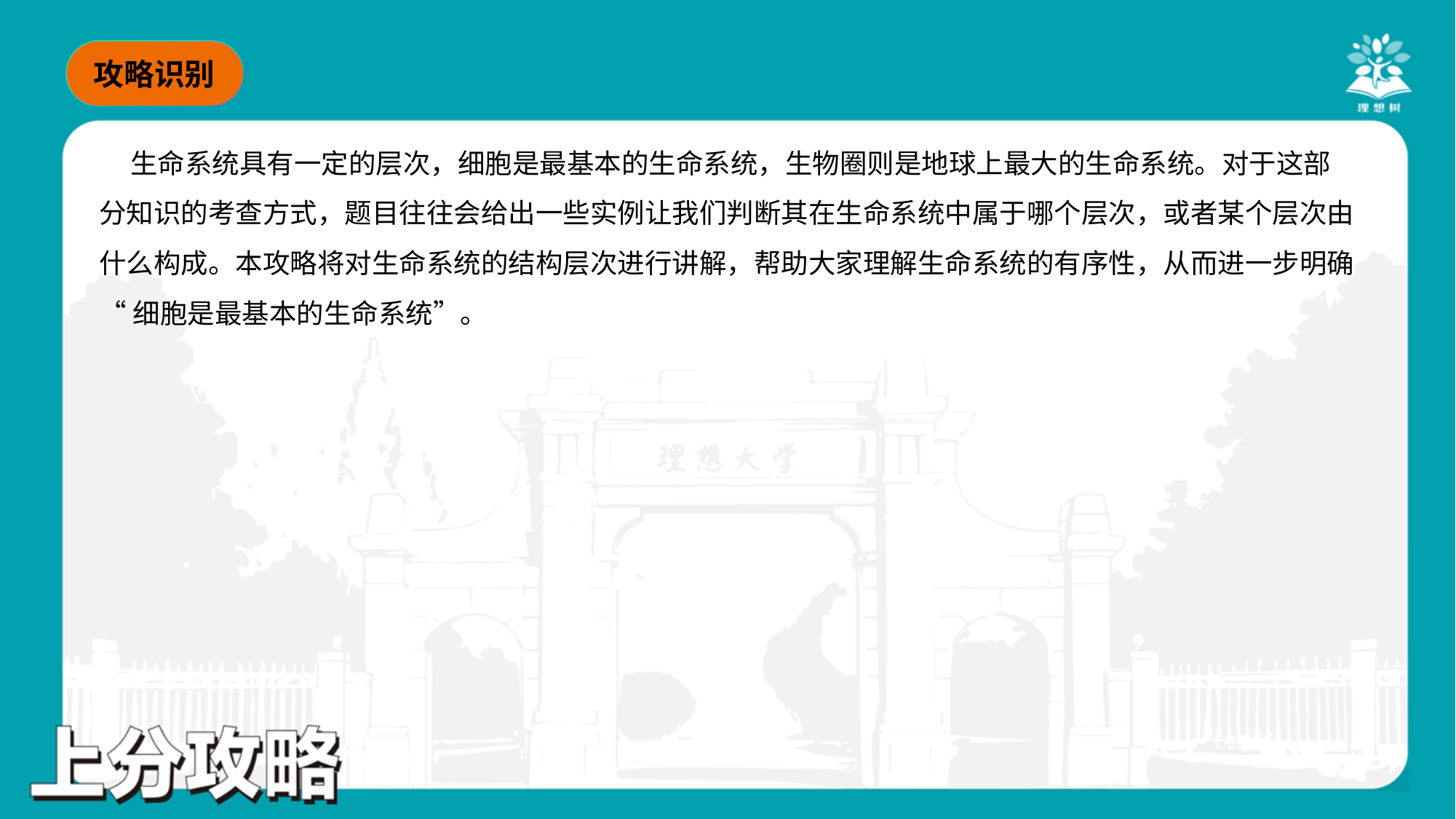

生命系统具有一定的层次，细胞是最基本的生命系统，生物圈则是地球上最大的生命系统。对于这部
分知识的考查方式，题目往往会给出一些实例让我们判断其在生命系统中属于哪个层次，或者某个层次由
什么构成。本攻略将对生命系统的结构层次进行讲解，帮助大家理解生命系统的有序性，从而进一步明确
“细胞是最基本的生命系统”。